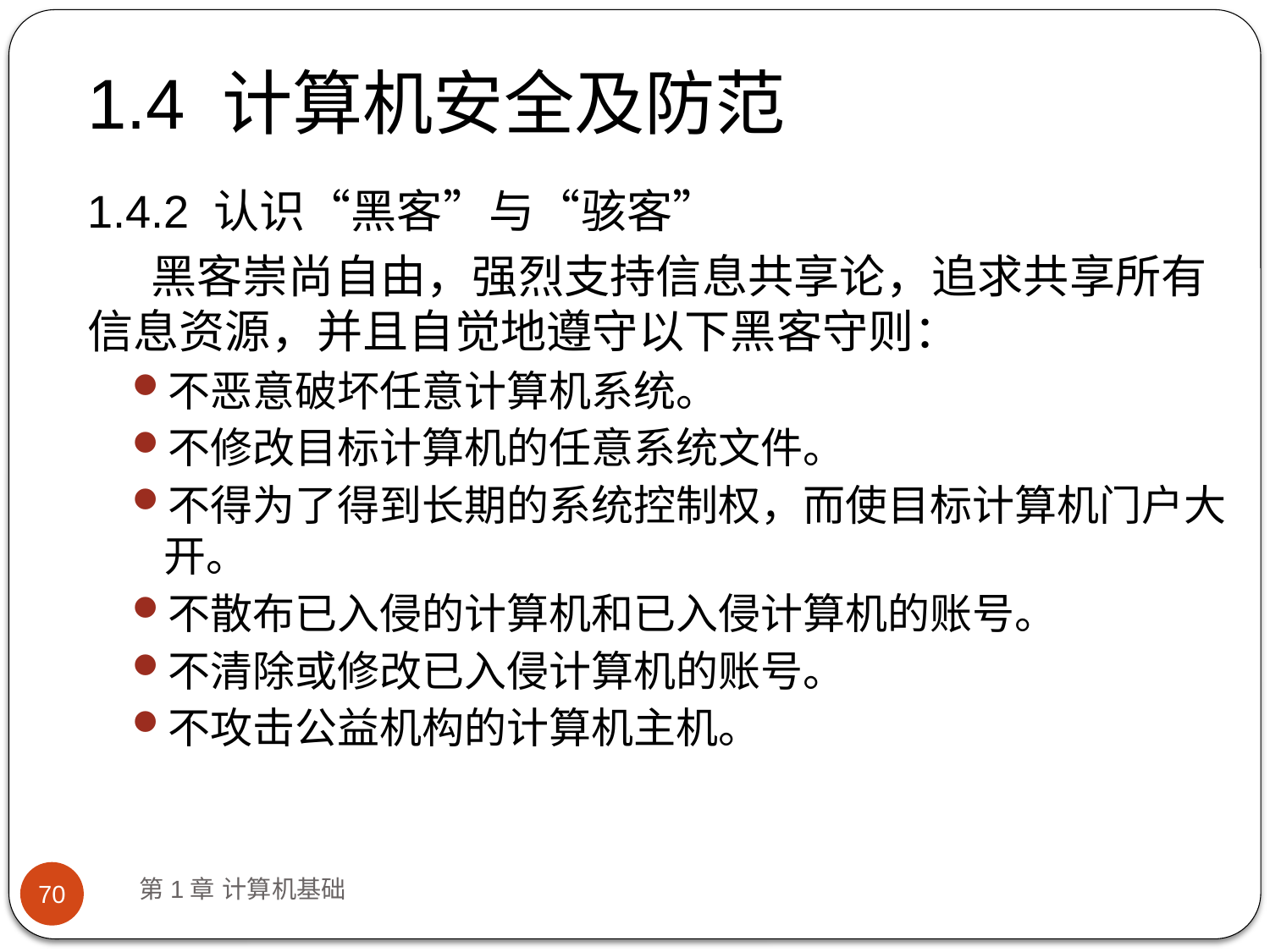

# 1.4 计算机安全及防范
1.4.2 认识“黑客”与“骇客”
黑客崇尚自由，强烈支持信息共享论，追求共享所有信息资源，并且自觉地遵守以下黑客守则：
不恶意破坏任意计算机系统。
不修改目标计算机的任意系统文件。
不得为了得到长期的系统控制权，而使目标计算机门户大开。
不散布已入侵的计算机和已入侵计算机的账号。
不清除或修改已入侵计算机的账号。
不攻击公益机构的计算机主机。

第1章 计算机基础
70